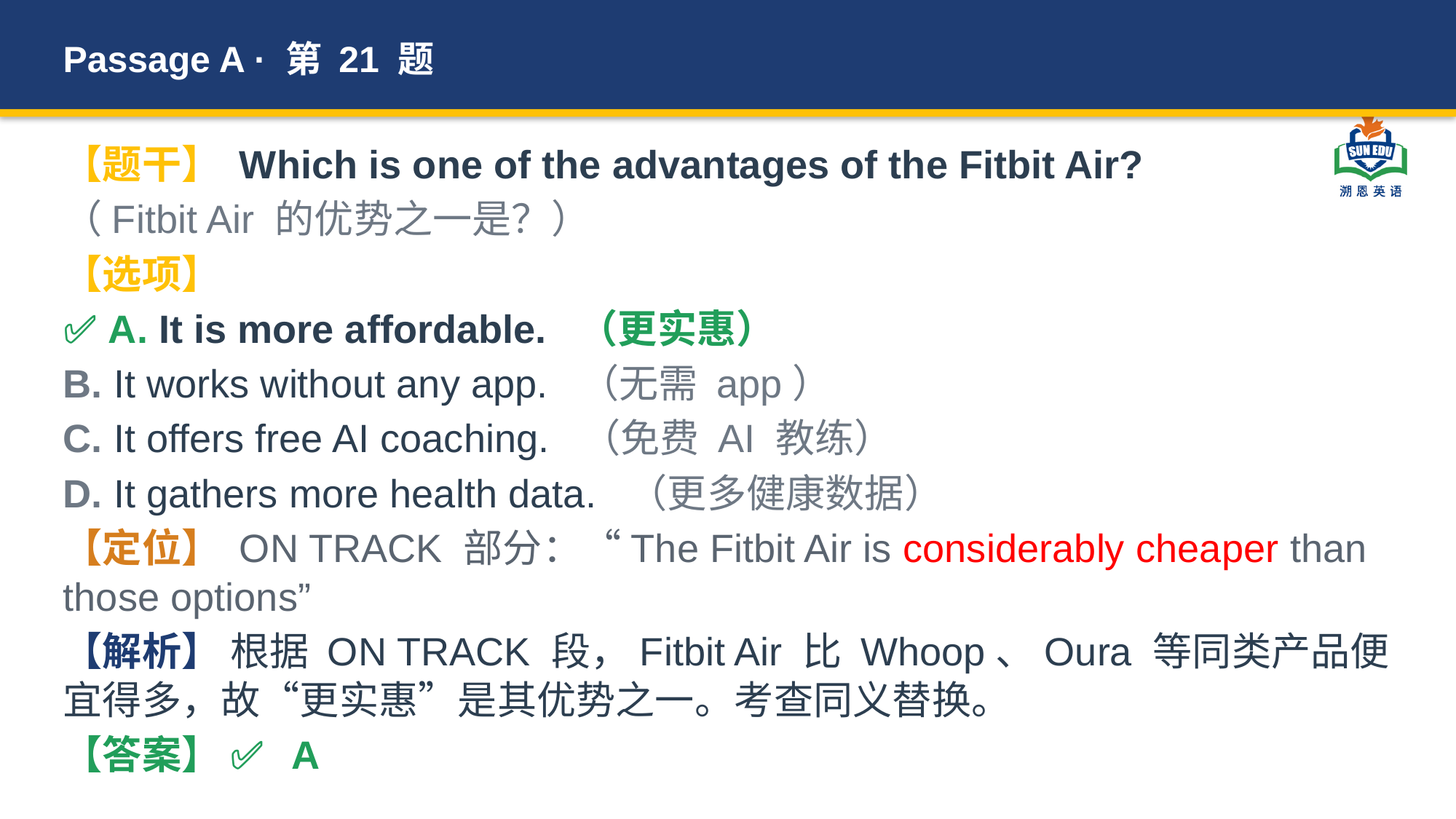

Passage A · 第 21 题

【题干】 Which is one of the advantages of the Fitbit Air?
（Fitbit Air 的优势之一是？）
【选项】
✅ A. It is more affordable.  （更实惠）
B. It works without any app.  （无需 app）
C. It offers free AI coaching.  （免费 AI 教练）
D. It gathers more health data.  （更多健康数据）
【定位】 ON TRACK 部分：“The Fitbit Air is considerably cheaper than those options”
【解析】 根据 ON TRACK 段，Fitbit Air 比 Whoop、Oura 等同类产品便宜得多，故“更实惠”是其优势之一。考查同义替换。
【答案】 ✅  A